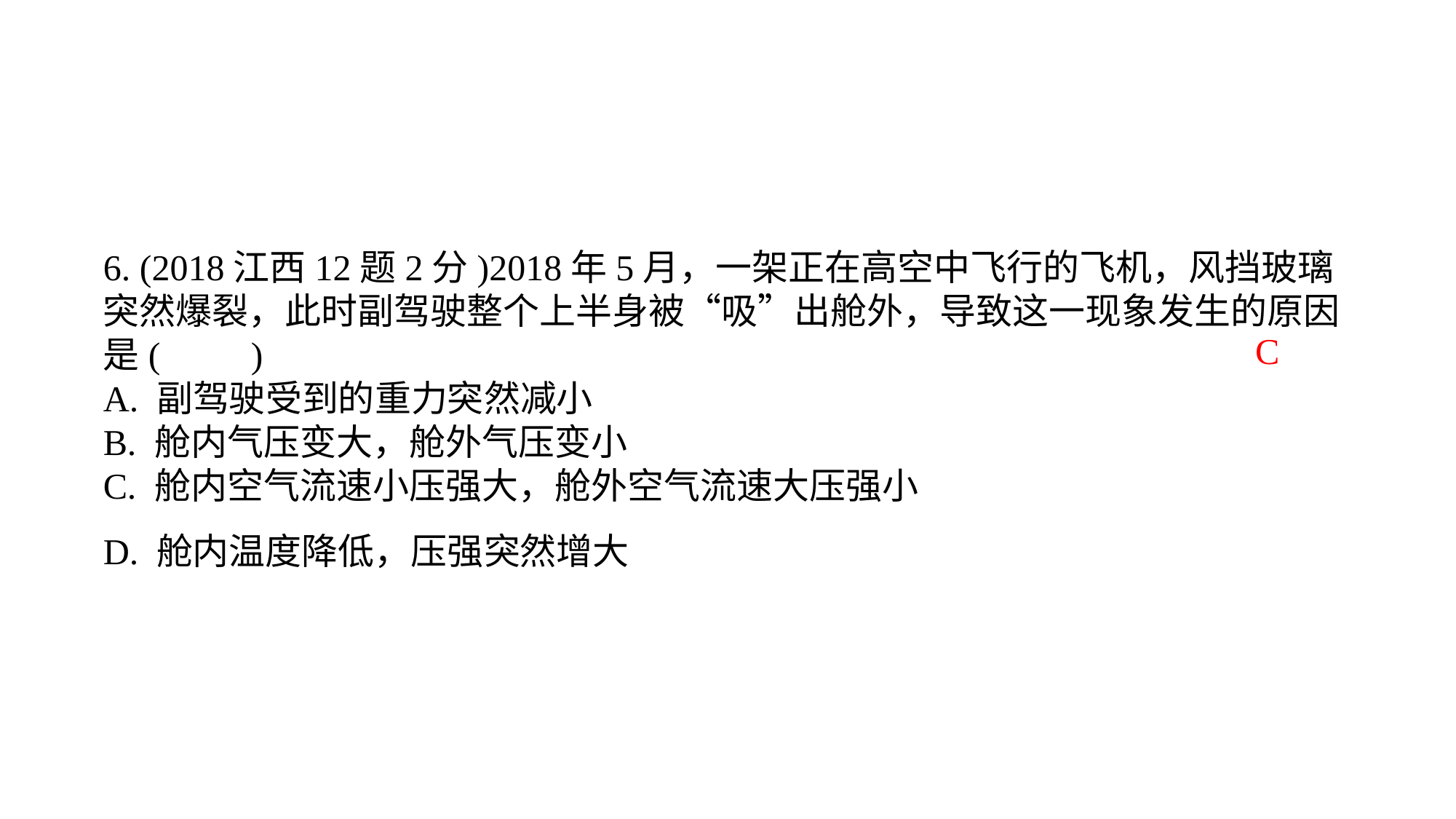

6. (2018江西12题2分)2018年5月，一架正在高空中飞行的飞机，风挡玻璃突然爆裂，此时副驾驶整个上半身被“吸”出舱外，导致这一现象发生的原因是(　　)A. 副驾驶受到的重力突然减小B. 舱内气压变大，舱外气压变小C. 舱内空气流速小压强大，舱外空气流速大压强小D. 舱内温度降低，压强突然增大
C